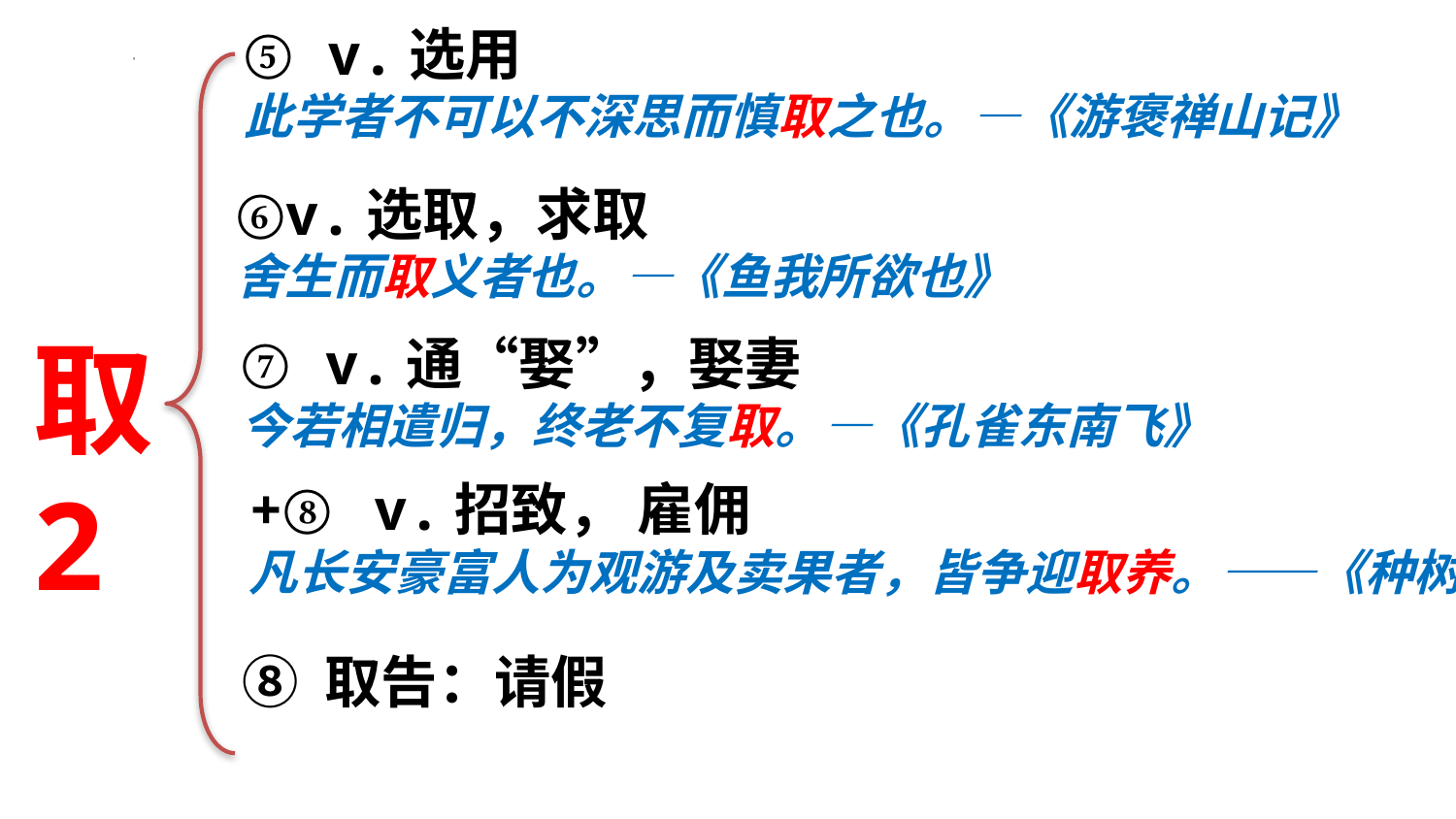

⑤ v.选用
此学者不可以不深思而慎取之也。—《游褒禅山记》

⑥v.选取，求取
舍生而取义者也。—《鱼我所欲也》
取
2
⑦ v.通“娶”，娶妻
今若相遣归，终老不复取。—《孔雀东南飞》
+⑧ v.招致， 雇佣
凡长安豪富人为观游及卖果者，皆争迎取养。——《种树郭橐驼传》
⑧ 取告：请假
北